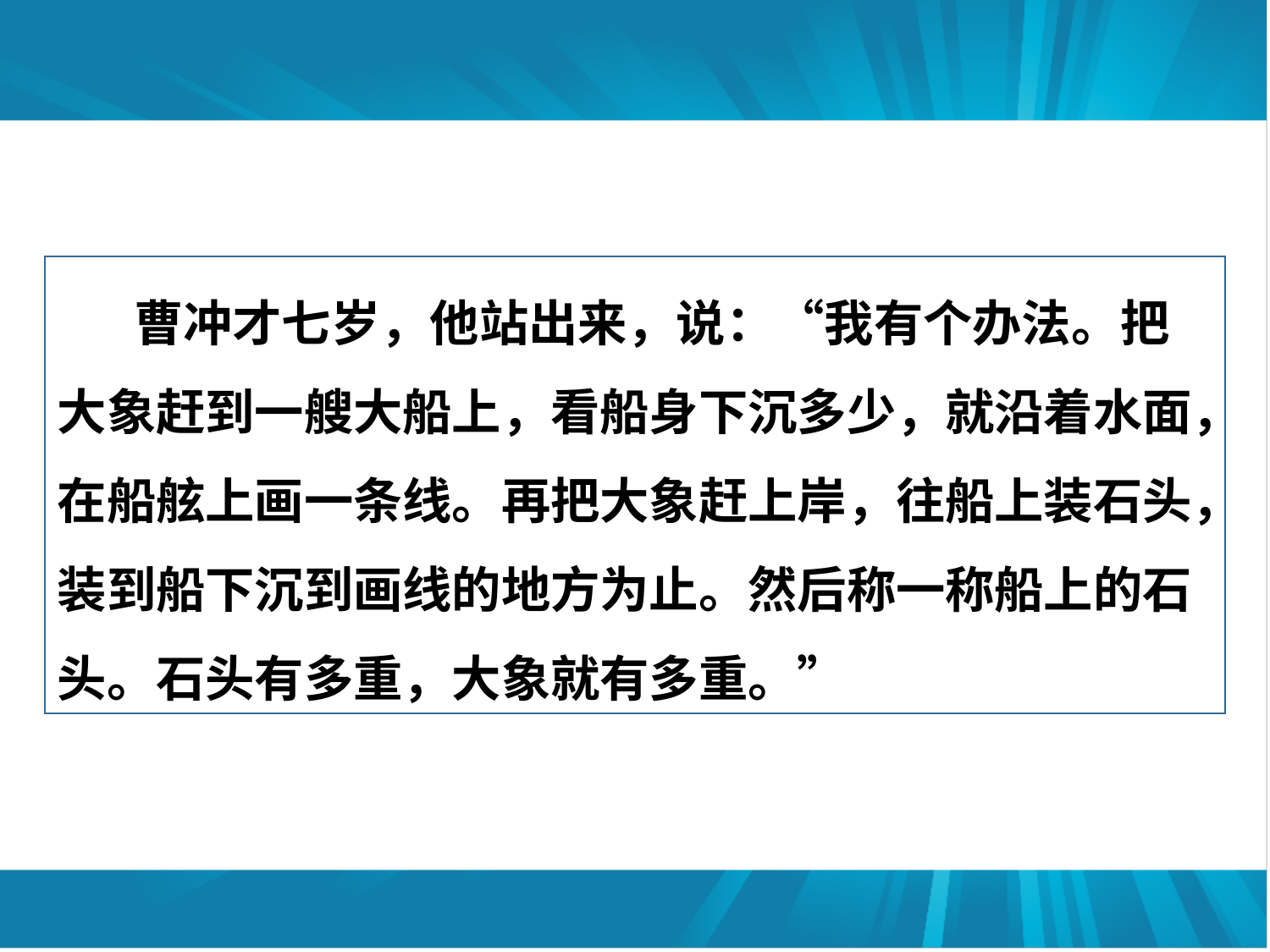

#
  曹冲才七岁，他站出来，说：“我有个办法。把大象赶到一艘大船上，看船身下沉多少，就沿着水面，在船舷上画一条线。再把大象赶上岸，往船上装石头，装到船下沉到画线的地方为止。然后称一称船上的石头。石头有多重，大象就有多重。”